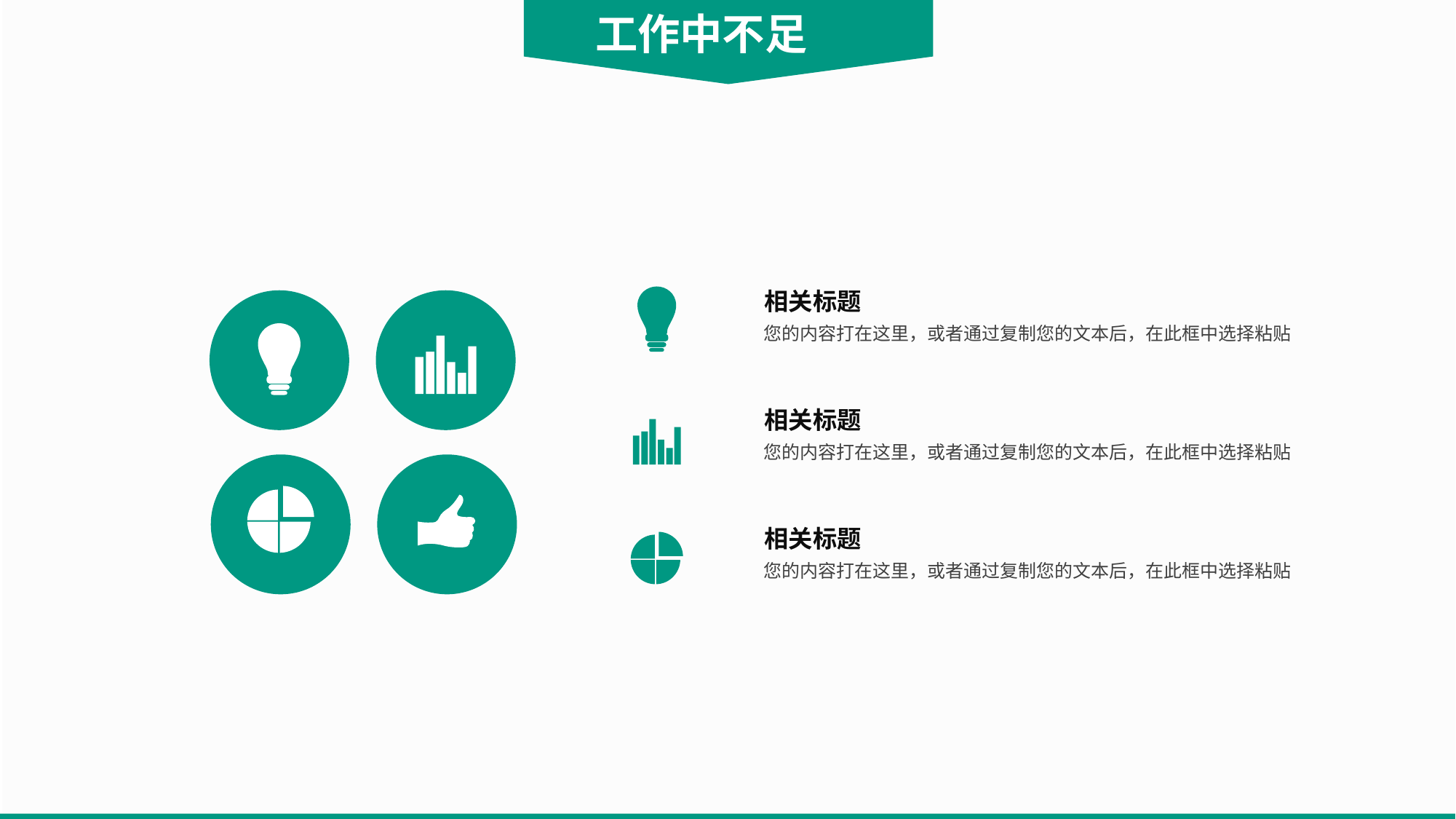

工作中不足
相关标题
您的内容打在这里，或者通过复制您的文本后，在此框中选择粘贴

相关标题
您的内容打在这里，或者通过复制您的文本后，在此框中选择粘贴

相关标题
您的内容打在这里，或者通过复制您的文本后，在此框中选择粘贴